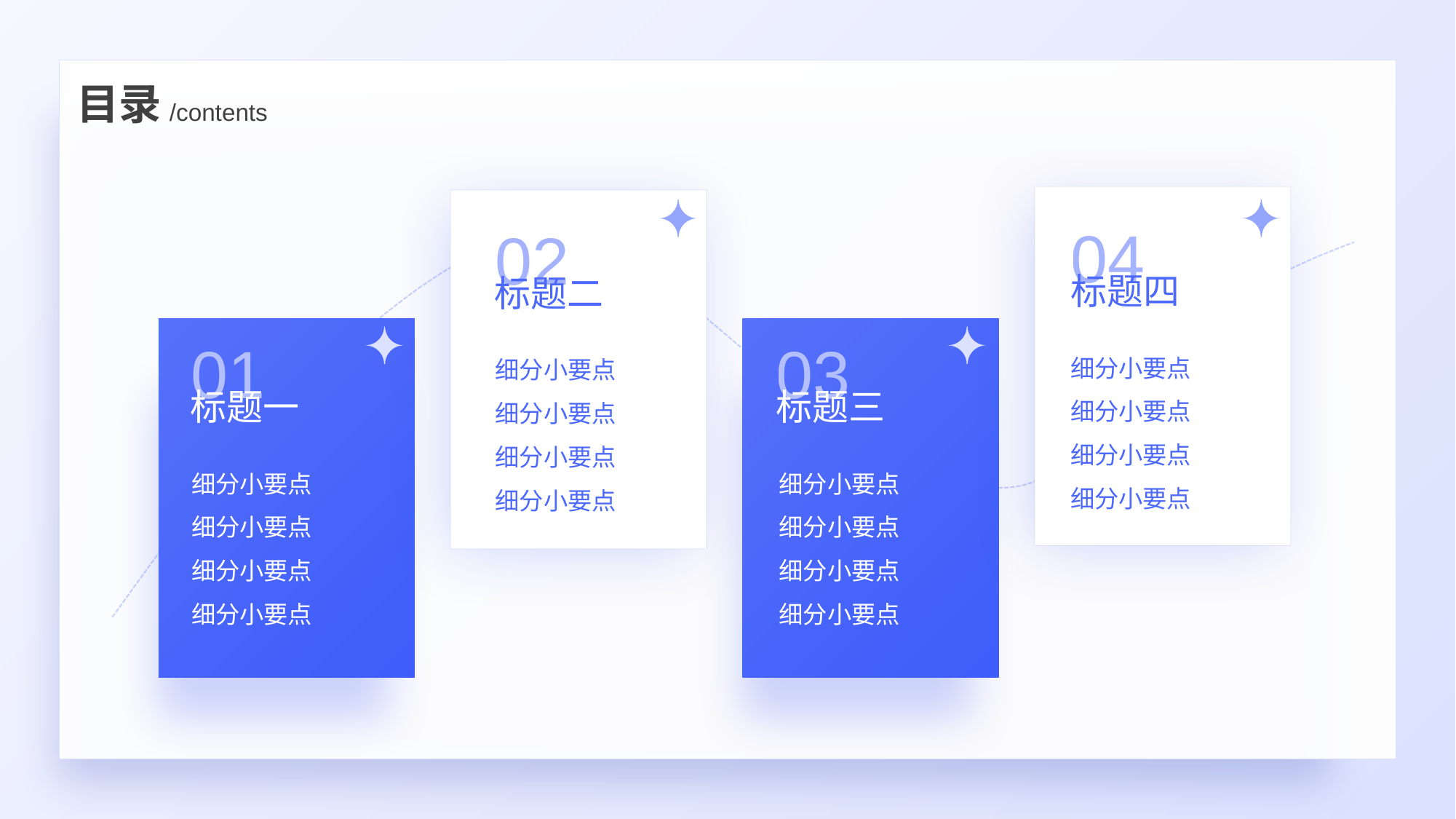

目录
/contents

04
02

标题四
标题二

01

03

细分小要点
细分小要点
细分小要点
细分小要点
细分小要点
细分小要点
细分小要点
细分小要点
标题一
标题三
细分小要点
细分小要点
细分小要点
细分小要点
细分小要点
细分小要点
细分小要点
细分小要点